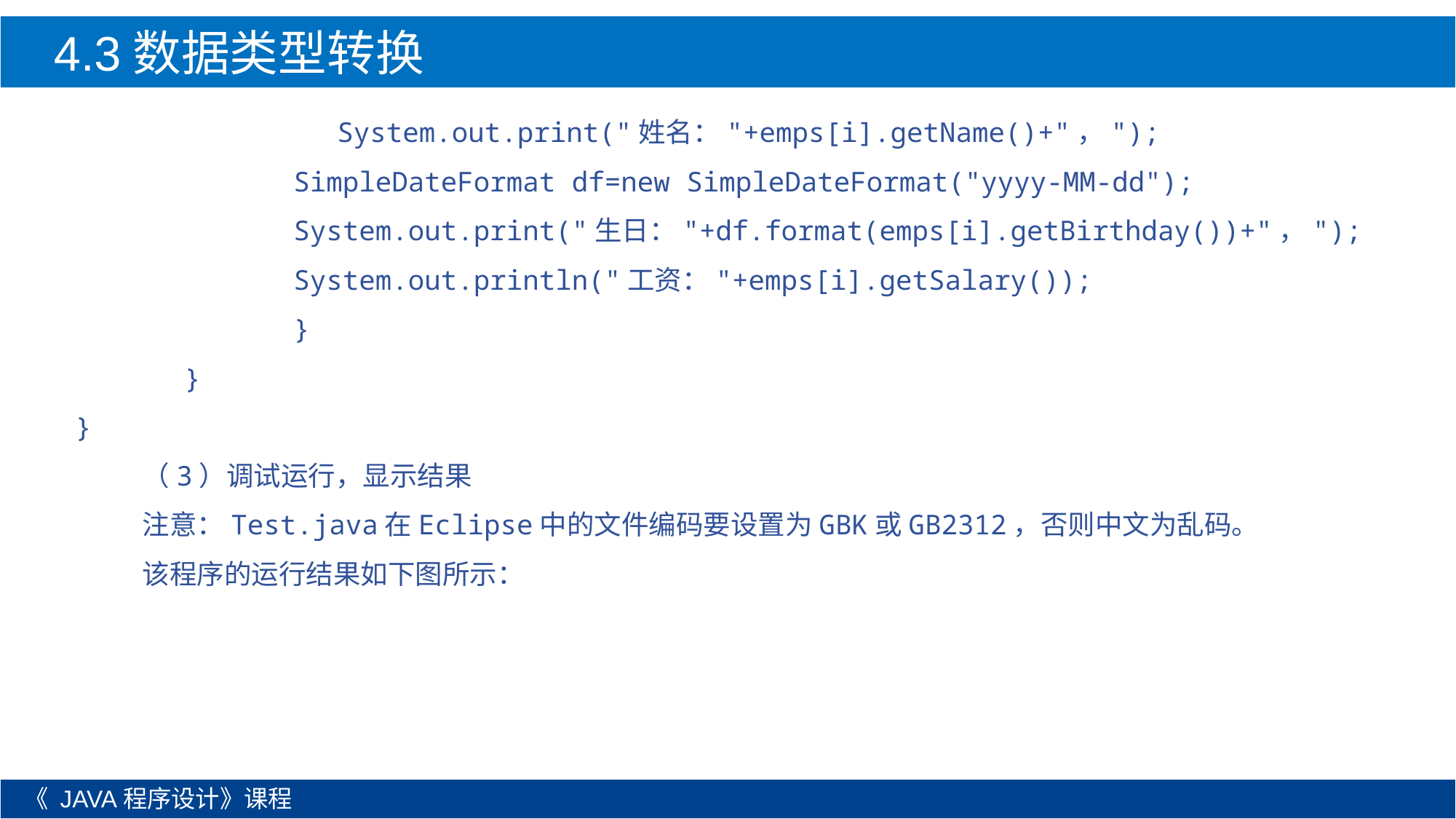

4.3数据类型转换
                System.out.print("姓名："+emps[i].getName()+"，");
		SimpleDateFormat df=new SimpleDateFormat("yyyy-MM-dd");
		System.out.print("生日："+df.format(emps[i].getBirthday())+"，");
		System.out.println("工资："+emps[i].getSalary());
		}
	}
}
（3）调试运行，显示结果
注意：Test.java在Eclipse中的文件编码要设置为GBK或GB2312，否则中文为乱码。
该程序的运行结果如下图所示：
《 JAVA程序设计》课程